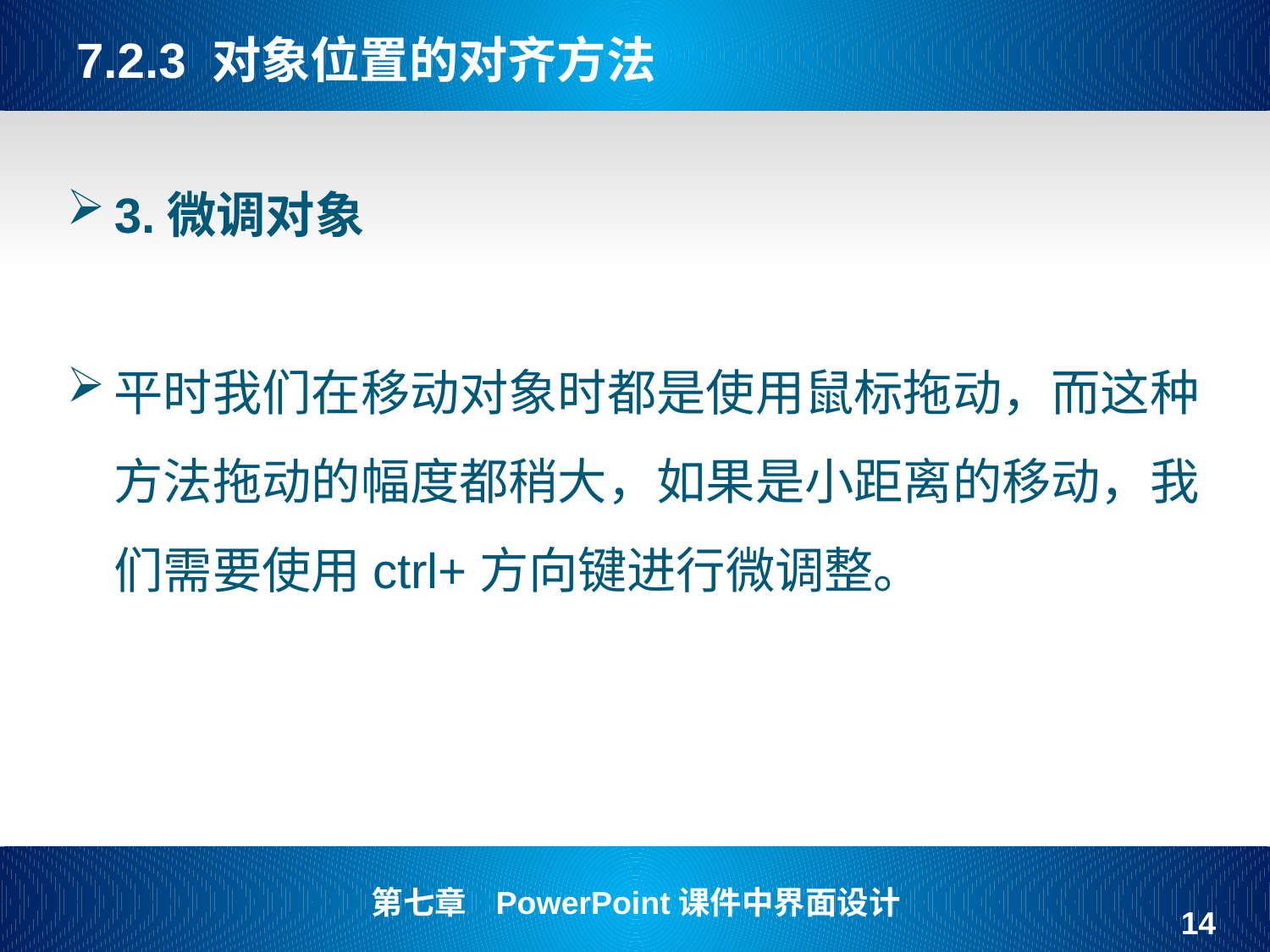

# 7.2.3 对象位置的对齐方法
3.微调对象

平时我们在移动对象时都是使用鼠标拖动，而这种方法拖动的幅度都稍大，如果是小距离的移动，我们需要使用ctrl+方向键进行微调整。
14